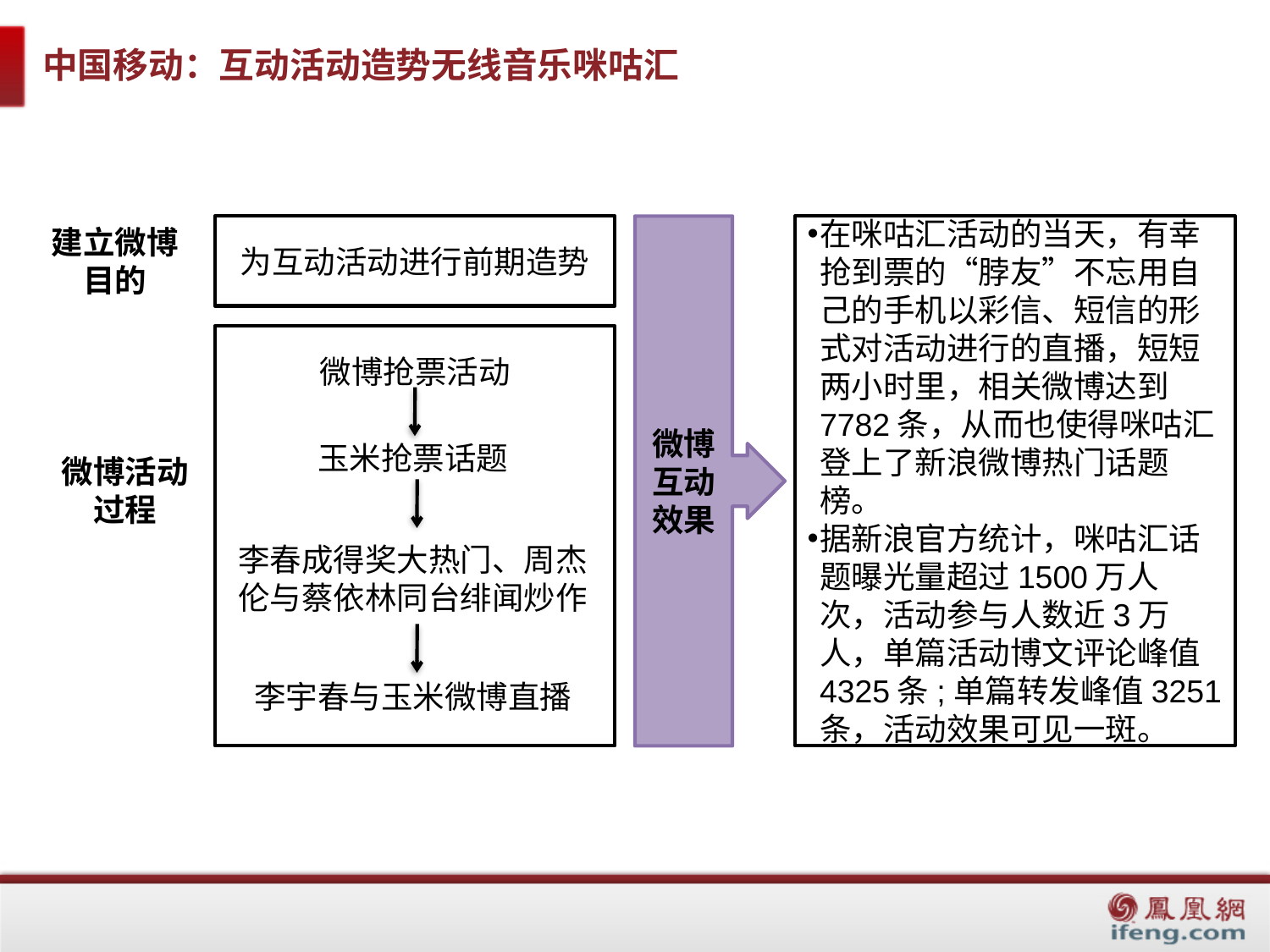

# 中国移动：互动活动造势无线音乐咪咕汇
建立微博目的
为互动活动进行前期造势
微博
互动
效果
在咪咕汇活动的当天，有幸抢到票的“脖友”不忘用自己的手机以彩信、短信的形式对活动进行的直播，短短两小时里，相关微博达到7782条，从而也使得咪咕汇登上了新浪微博热门话题榜。
据新浪官方统计，咪咕汇话题曝光量超过1500万人次，活动参与人数近3万人，单篇活动博文评论峰值4325条;单篇转发峰值3251条，活动效果可见一斑。

微博抢票活动
玉米抢票话题
微博活动过程
李春成得奖大热门、周杰伦与蔡依林同台绯闻炒作
李宇春与玉米微博直播